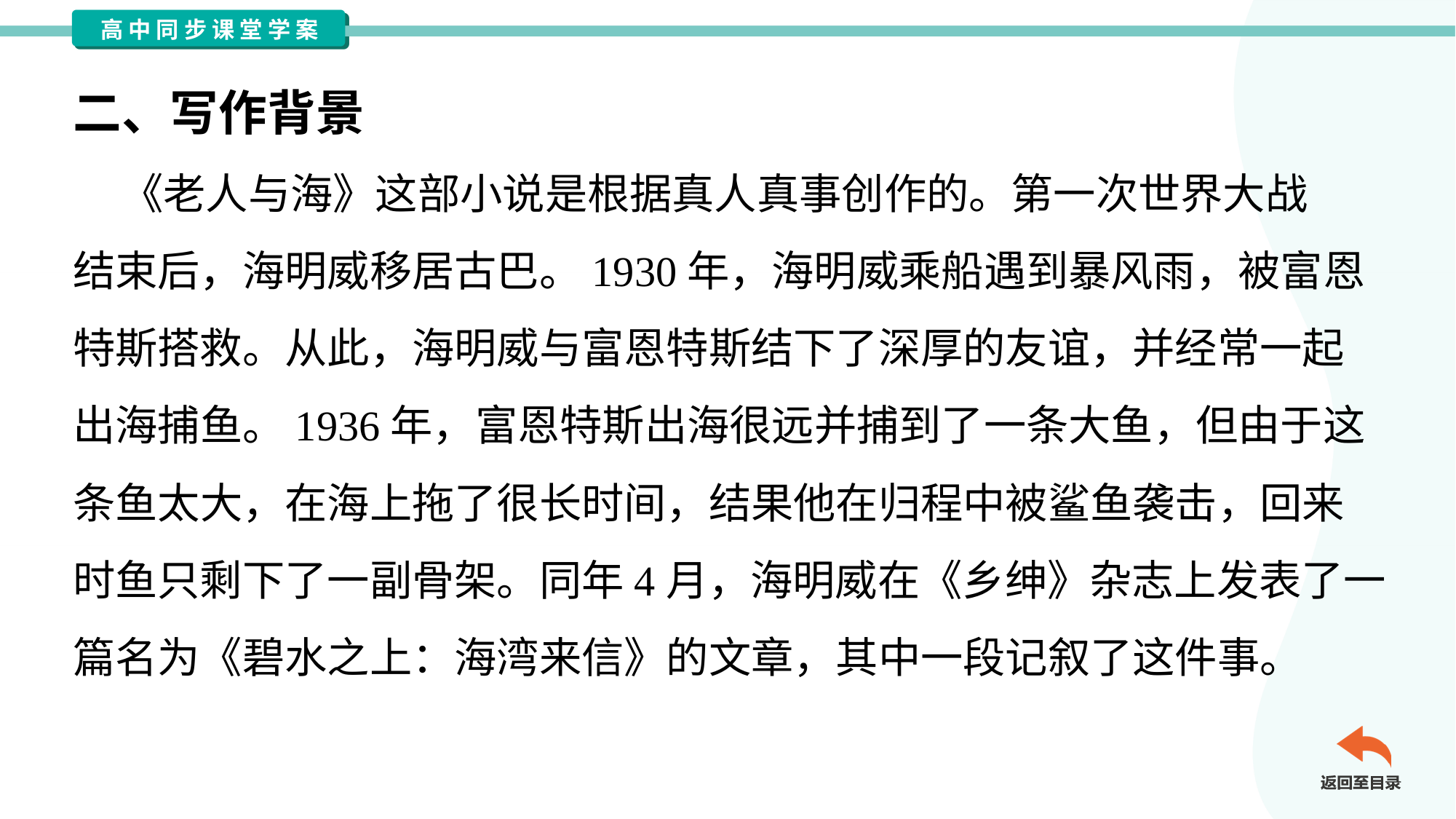

二、写作背景
    《老人与海》这部小说是根据真人真事创作的。第一次世界大战
结束后，海明威移居古巴。1930年，海明威乘船遇到暴风雨，被富恩
特斯搭救。从此，海明威与富恩特斯结下了深厚的友谊，并经常一起
出海捕鱼。1936年，富恩特斯出海很远并捕到了一条大鱼，但由于这
条鱼太大，在海上拖了很长时间，结果他在归程中被鲨鱼袭击，回来
时鱼只剩下了一副骨架。同年4月，海明威在《乡绅》杂志上发表了一
篇名为《碧水之上：海湾来信》的文章，其中一段记叙了这件事。